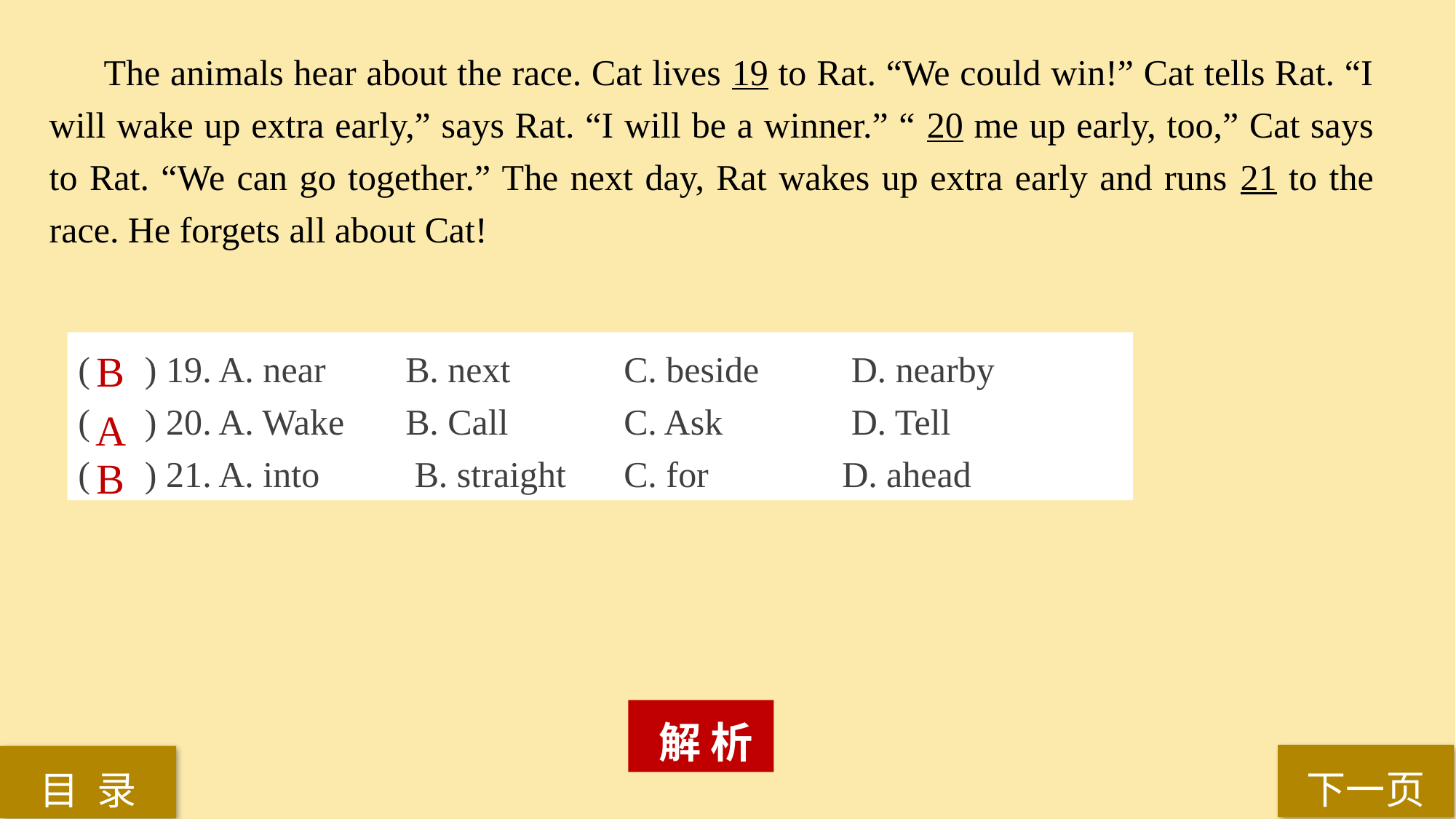

The animals hear about the race. Cat lives 19 to Rat. “We could win!” Cat tells Rat. “I will wake up extra early,” says Rat. “I will be a winner.” “ 20 me up early, too,” Cat says to Rat. “We can go together.” The next day, Rat wakes up extra early and runs 21 to the race. He forgets all about Cat!
(      ) 19. A. near 	B. next 	C. beside	 D. nearby
(      ) 20. A. Wake 	B. Call 	C. Ask		 D. Tell
(      ) 21. A. into	 B. straight 	C. for 		D. ahead
B
A
B
 解 析